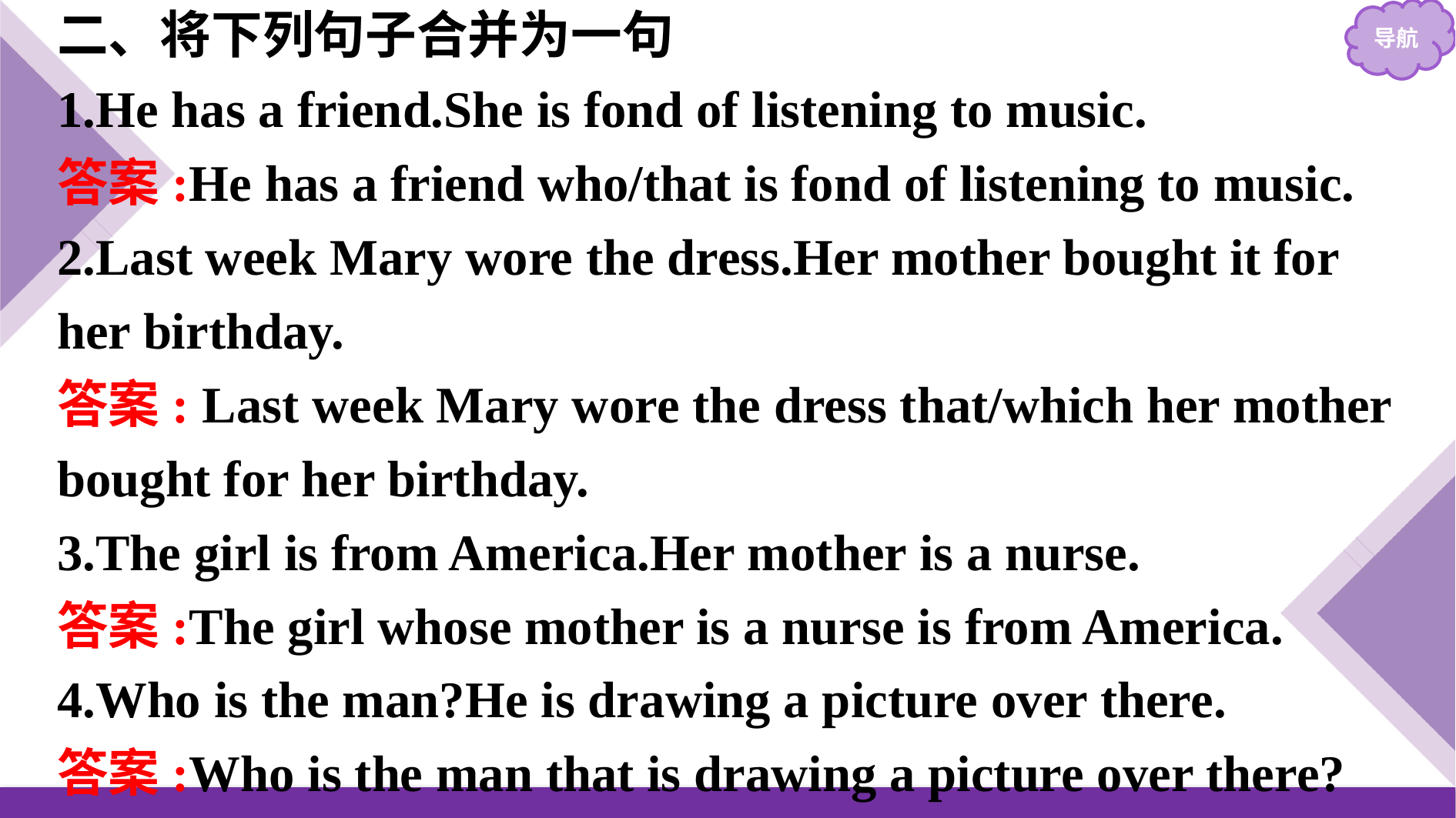

二、将下列句子合并为一句
1.He has a friend.She is fond of listening to music.
答案:He has a friend who/that is fond of listening to music.
2.Last week Mary wore the dress.Her mother bought it for her birthday.
答案: Last week Mary wore the dress that/which her mother bought for her birthday.
3.The girl is from America.Her mother is a nurse.
答案:The girl whose mother is a nurse is from America.
4.Who is the man?He is drawing a picture over there.
答案:Who is the man that is drawing a picture over there?